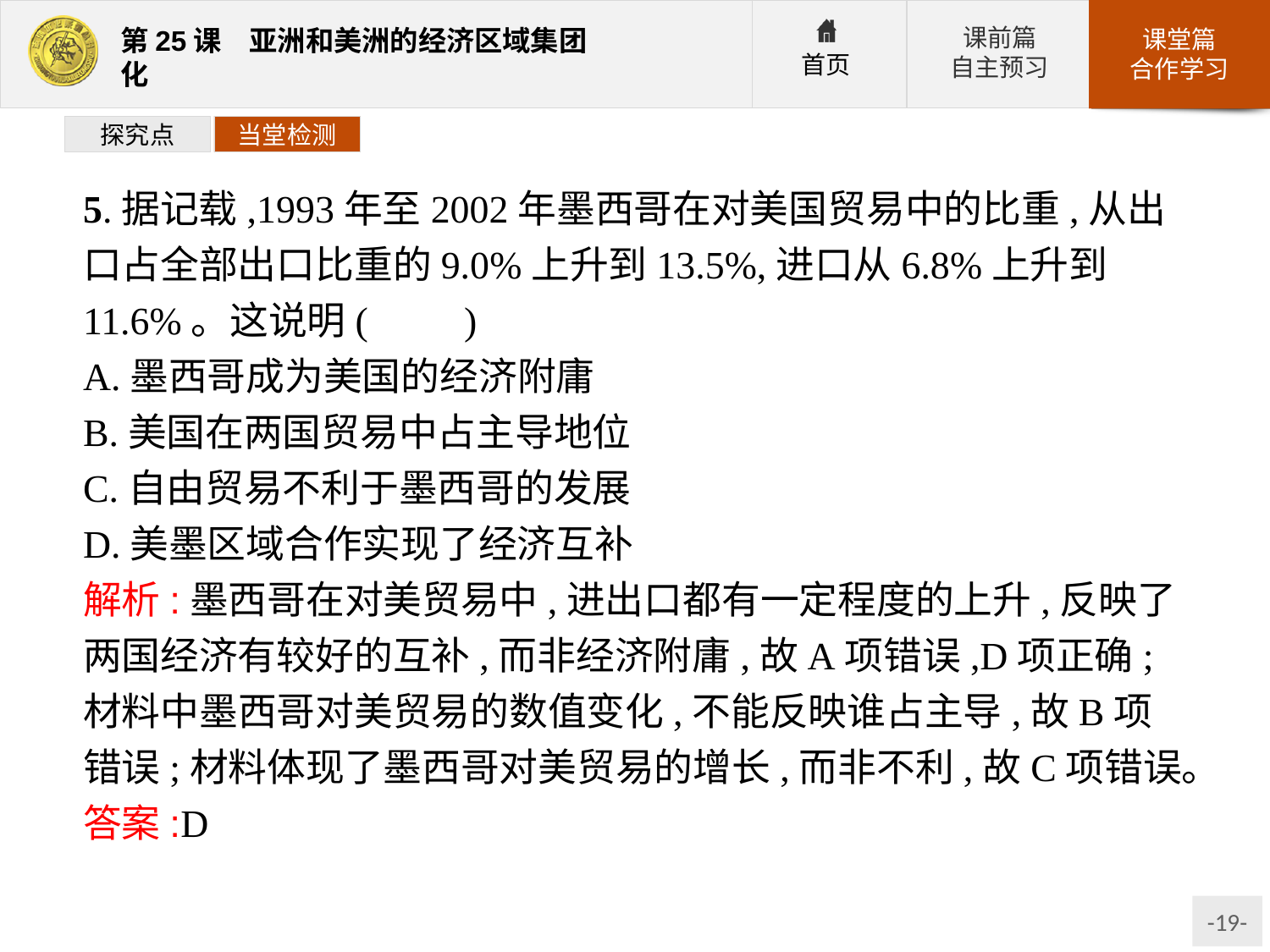

探究点
当堂检测
5.据记载,1993年至2002年墨西哥在对美国贸易中的比重,从出口占全部出口比重的9.0%上升到13.5%,进口从6.8%上升到11.6%。这说明(　　)
A.墨西哥成为美国的经济附庸
B.美国在两国贸易中占主导地位
C.自由贸易不利于墨西哥的发展
D.美墨区域合作实现了经济互补
解析:墨西哥在对美贸易中,进出口都有一定程度的上升,反映了两国经济有较好的互补,而非经济附庸,故A项错误,D项正确;材料中墨西哥对美贸易的数值变化,不能反映谁占主导,故B项错误;材料体现了墨西哥对美贸易的增长,而非不利,故C项错误。
答案:D